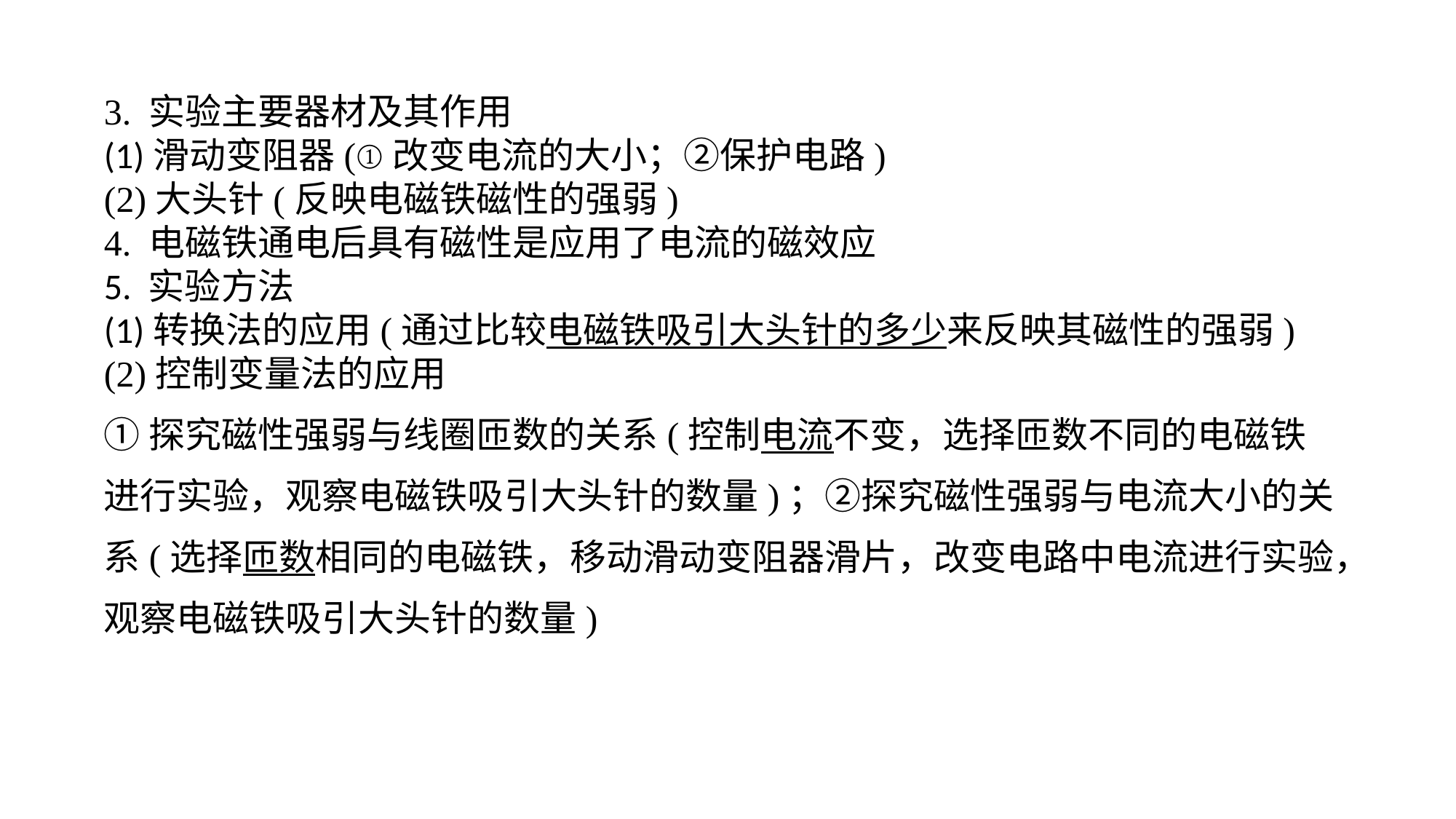

3. 实验主要器材及其作用(1)滑动变阻器(①改变电流的大小；②保护电路)(2)大头针(反映电磁铁磁性的强弱)4. 电磁铁通电后具有磁性是应用了电流的磁效应5. 实验方法(1)转换法的应用(通过比较电磁铁吸引大头针的多少来反映其磁性的强弱)(2)控制变量法的应用①探究磁性强弱与线圈匝数的关系(控制电流不变，选择匝数不同的电磁铁进行实验，观察电磁铁吸引大头针的数量)；②探究磁性强弱与电流大小的关系(选择匝数相同的电磁铁，移动滑动变阻器滑片，改变电路中电流进行实验，观察电磁铁吸引大头针的数量)